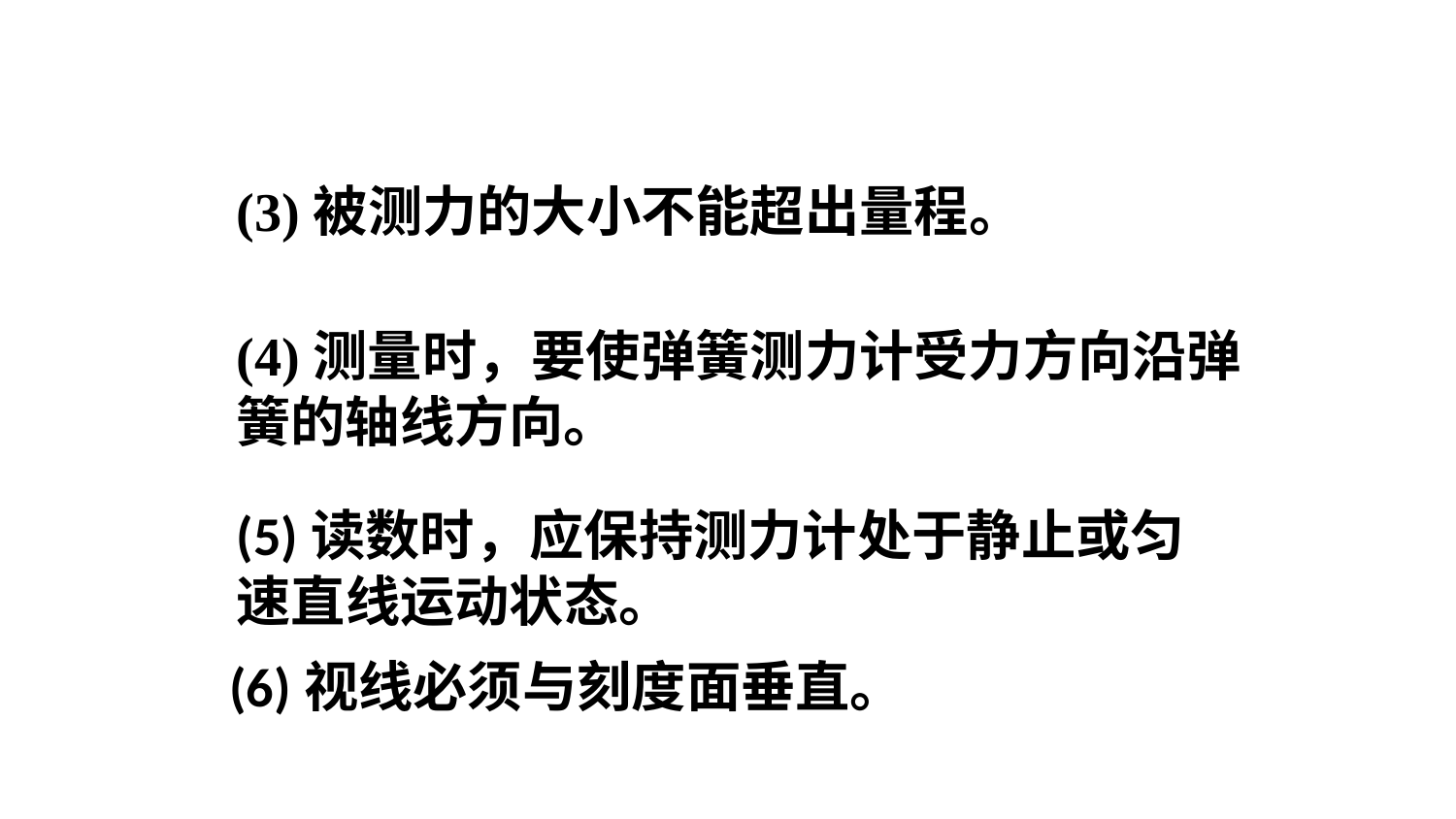

(3)被测力的大小不能超出量程。
(4)测量时，要使弹簧测力计受力方向沿弹簧的轴线方向。

(5)读数时，应保持测力计处于静止或匀速直线运动状态。

(6)视线必须与刻度面垂直。